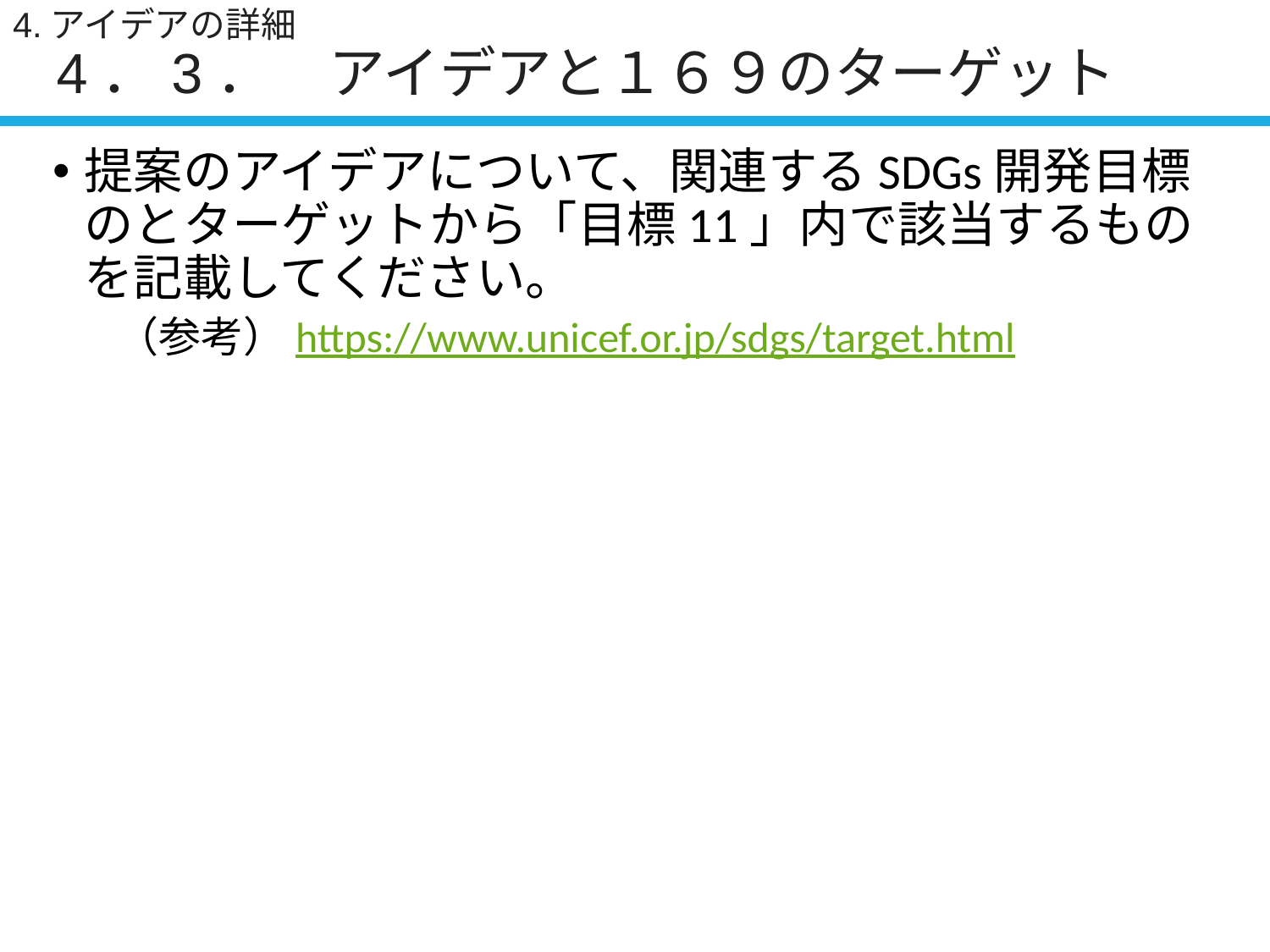

# 4.アイデアの詳細 　4．3．　アイデアと１６９のターゲット
提案のアイデアについて、関連するSDGs開発目標のとターゲットから「目標11」内で該当するものを記載してください。
（参考）https://www.unicef.or.jp/sdgs/target.html